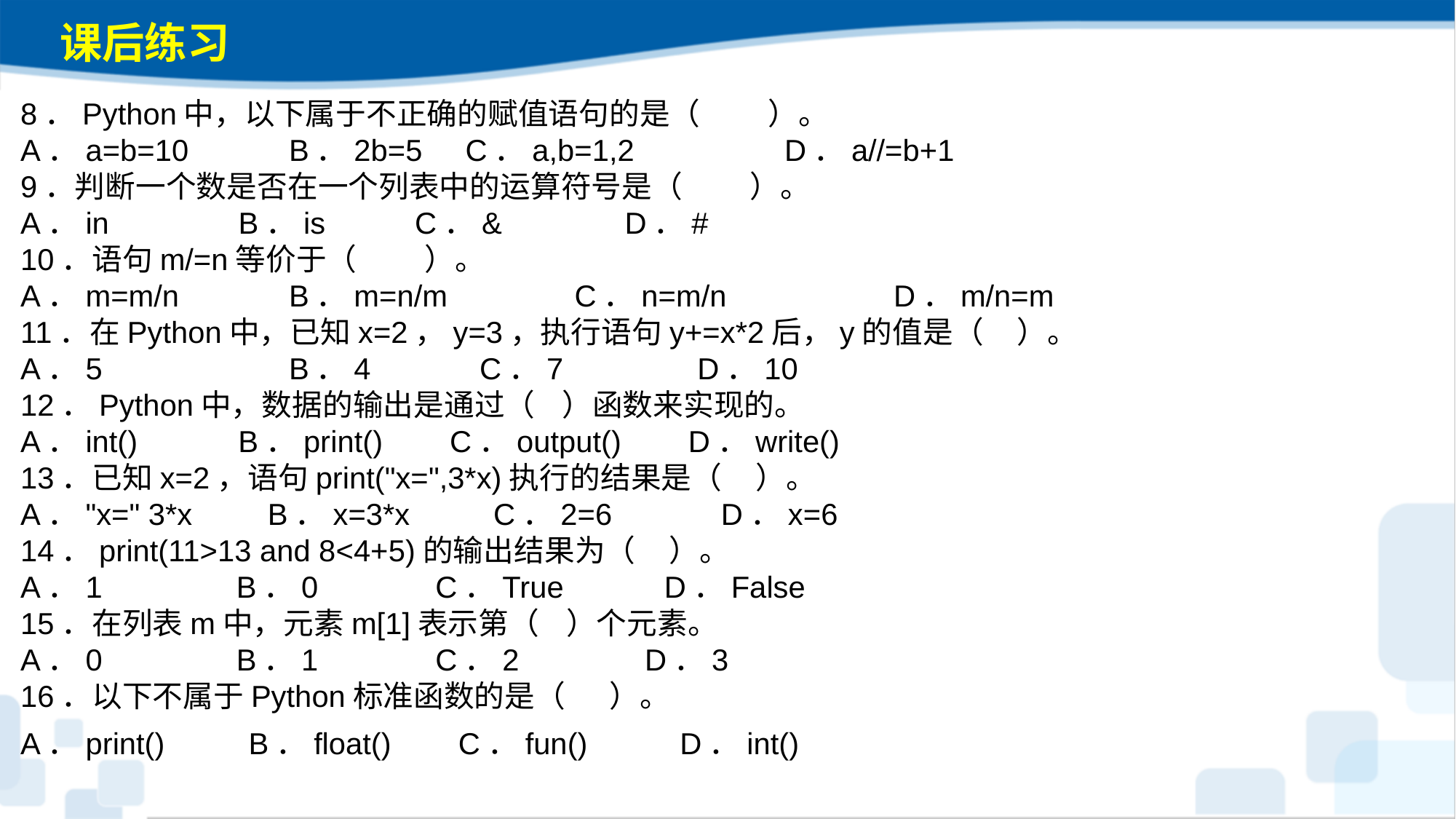

课后练习
8．Python中，以下属于不正确的赋值语句的是（　 　）。A．a=b=10  	      B．2b=5   	 C．a,b=1,2      	D．a//=b+19．判断一个数是否在一个列表中的运算符号是（　 　）。A．in 	             B．is  	        C．&   	       D．#10．语句m/=n等价于（　 　）。A．m=m/n   	      B．m=n/m    	 C．n=m/n       	D．m/n=m
11．在Python中，已知x=2，y=3，执行语句y+=x*2后，y的值是（     ）。
A．5    	      B．4             C．7                D．10
12．Python中，数据的输出是通过（    ）函数来实现的。
A．int()            B．print()        C．output()        D．write()
13．已知x=2，语句print("x=",3*x)执行的结果是（     ）。
A．"x=" 3*x         B．x=3*x          C．2=6             D．x=6
14．print(11>13 and 8<4+5)的输出结果为（     ）。
A．1                B．0              C．True            D．False
15．在列表m中，元素m[1]表示第（    ）个元素。
A．0                B．1              C．2               D．3
16．以下不属于Python标准函数的是（　  ）。
A．print()          B．float()        C．fun()           D．int()